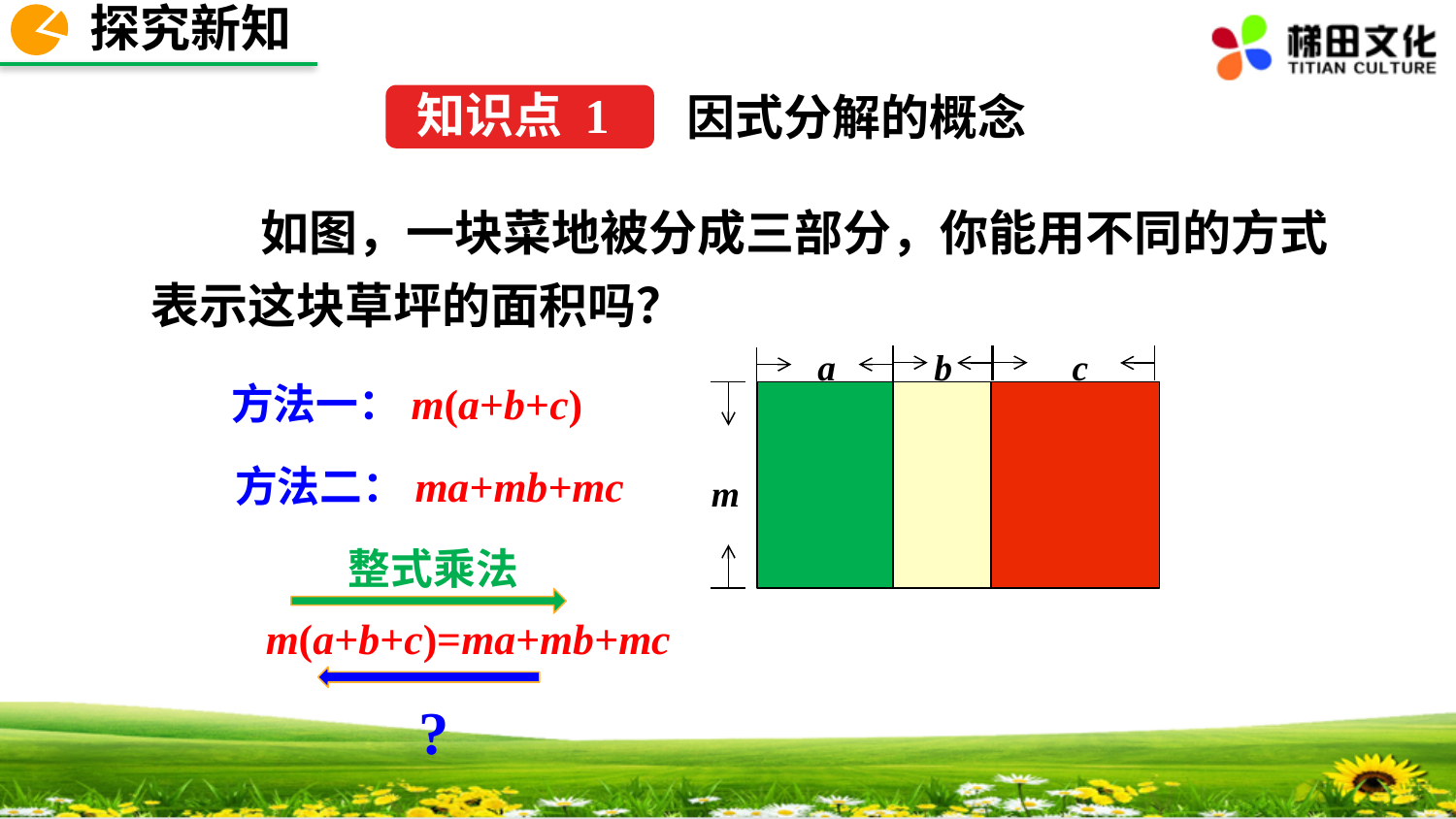

探究新知

因式分解的概念

知识点 1
         如图，一块菜地被分成三部分，你能用不同的方式表示这块草坪的面积吗？
a
b
c
方法一：m(a+b+c)

方法二：ma+mb+mc
m
整式乘法

m(a+b+c)=ma+mb+mc

?